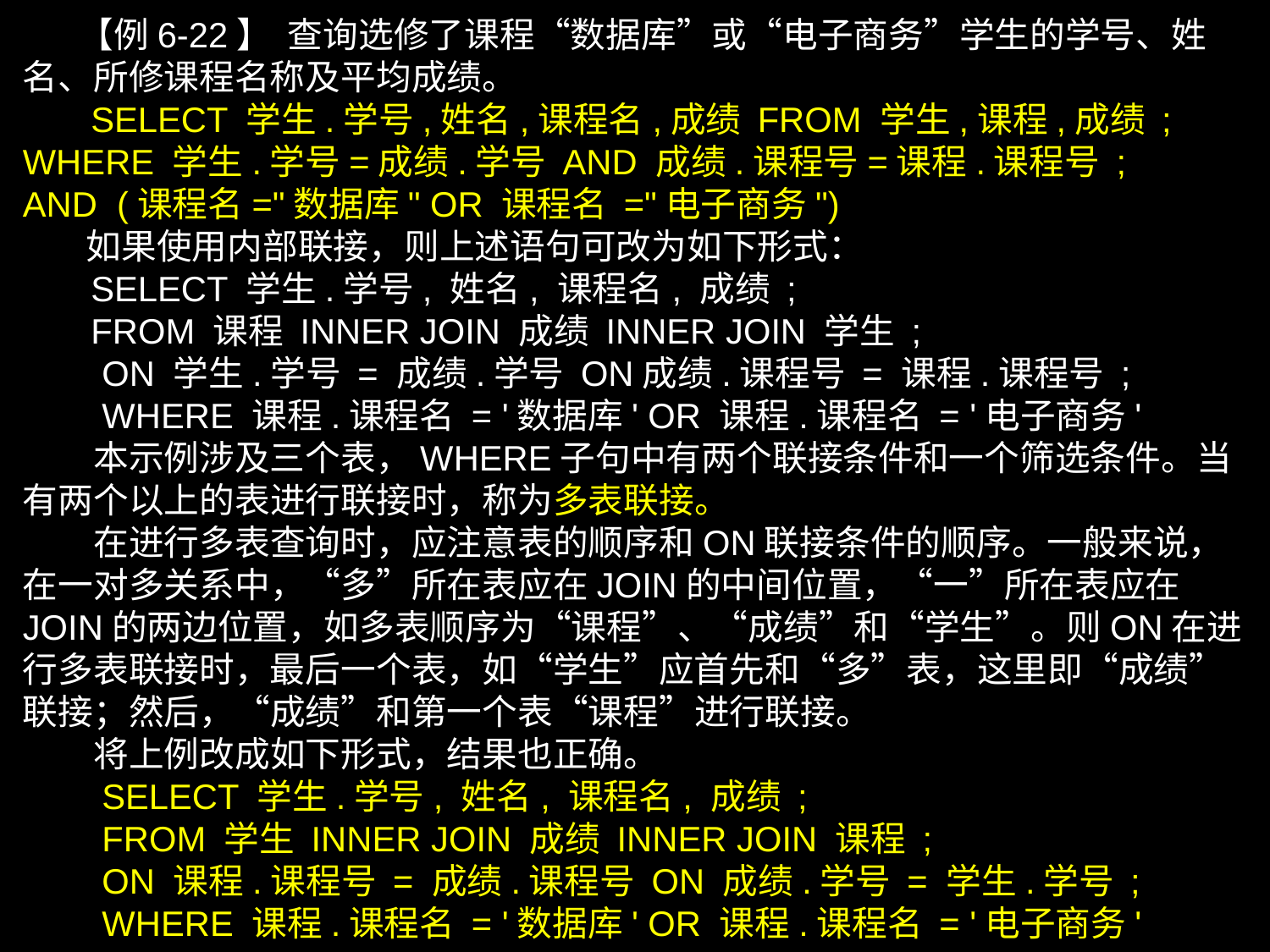

【例6-22】  查询选修了课程“数据库”或“电子商务”学生的学号、姓名、所修课程名称及平均成绩。
       SELECT 学生.学号,姓名,课程名,成绩 FROM 学生,课程,成绩 ;
WHERE 学生.学号=成绩.学号 AND 成绩.课程号=课程.课程号 ;
AND  (课程名="数据库" OR 课程名 ="电子商务")
       如果使用内部联接，则上述语句可改为如下形式：
       SELECT 学生.学号, 姓名, 课程名, 成绩 ;
       FROM 课程 INNER JOIN 成绩 INNER JOIN 学生 ;
　　ON 学生.学号 = 成绩.学号 ON成绩.课程号 = 课程.课程号 ;
　　WHERE 课程.课程名 = '数据库' OR 课程.课程名 = '电子商务'
　　本示例涉及三个表，WHERE子句中有两个联接条件和一个筛选条件。当有两个以上的表进行联接时，称为多表联接。
　　在进行多表查询时，应注意表的顺序和ON联接条件的顺序。一般来说，在一对多关系中，“多”所在表应在JOIN的中间位置，“一”所在表应在JOIN的两边位置，如多表顺序为“课程”、“成绩”和“学生”。则ON在进行多表联接时，最后一个表，如“学生”应首先和“多”表，这里即“成绩”联接；然后，“成绩”和第一个表“课程”进行联接。
　　将上例改成如下形式，结果也正确。
　　SELECT 学生.学号, 姓名, 课程名, 成绩 ;
　　FROM 学生 INNER JOIN 成绩 INNER JOIN 课程 ;
　　ON 课程.课程号 = 成绩.课程号 ON 成绩.学号 = 学生.学号 ;
　　WHERE 课程.课程名 = '数据库' OR 课程.课程名 = '电子商务'